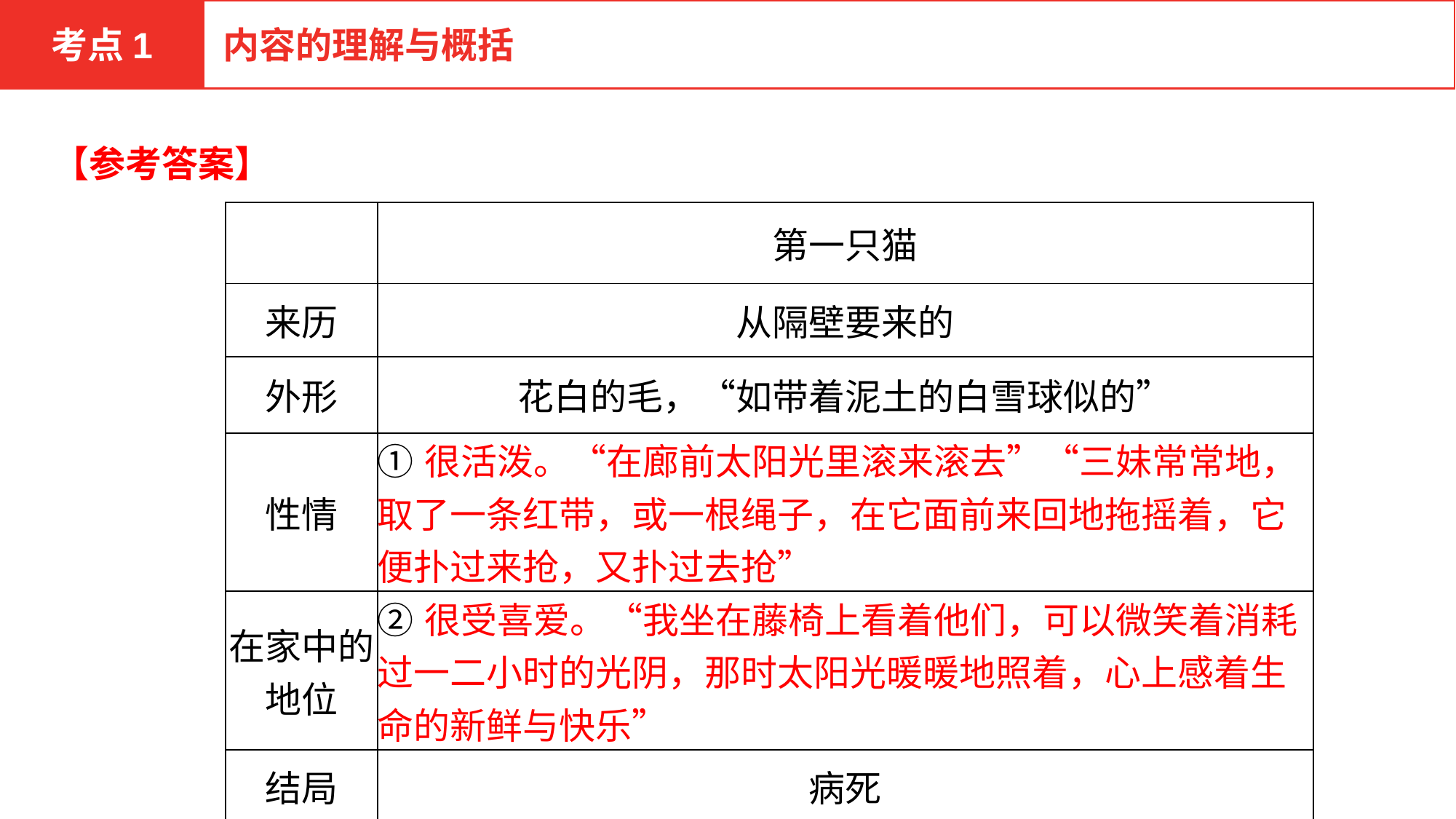

考点1
内容的理解与概括
【参考答案】
|  | 第一只猫 |
| --- | --- |
| 来历 | 从隔壁要来的 |
| 外形 | 花白的毛，“如带着泥土的白雪球似的” |
| 性情 | ①很活泼。“在廊前太阳光里滚来滚去”“三妹常常地，取了一条红带，或一根绳子，在它面前来回地拖摇着，它便扑过来抢，又扑过去抢” |
| 在家中的地位 | ②很受喜爱。“我坐在藤椅上看着他们，可以微笑着消耗过一二小时的光阴，那时太阳光暖暖地照着，心上感着生命的新鲜与快乐” |
| 结局 | 病死 |